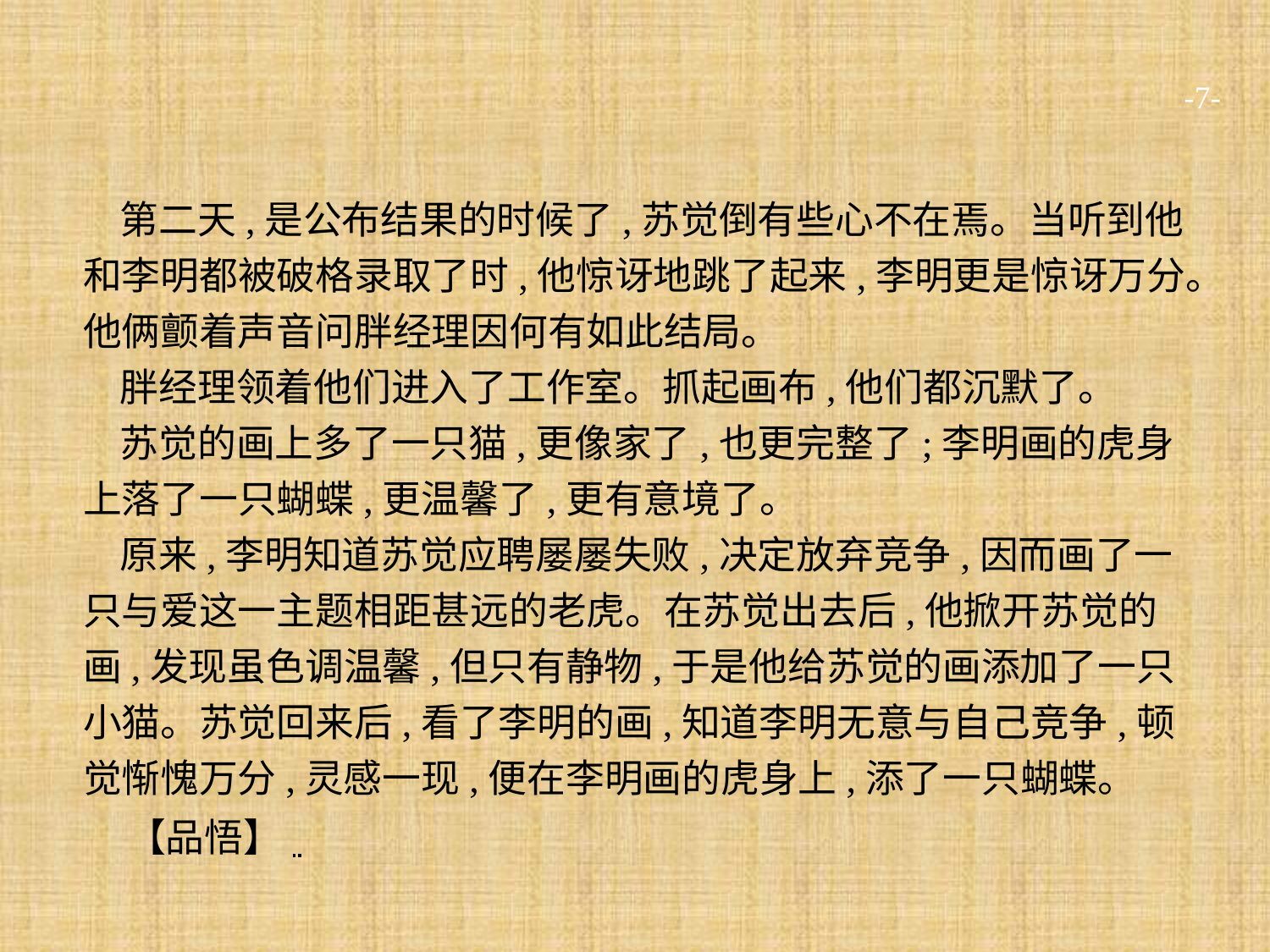

-7-
第二天,是公布结果的时候了,苏觉倒有些心不在焉。当听到他和李明都被破格录取了时,他惊讶地跳了起来,李明更是惊讶万分。他俩颤着声音问胖经理因何有如此结局。
胖经理领着他们进入了工作室。抓起画布,他们都沉默了。
苏觉的画上多了一只猫,更像家了,也更完整了;李明画的虎身上落了一只蝴蝶,更温馨了,更有意境了。
原来,李明知道苏觉应聘屡屡失败,决定放弃竞争,因而画了一只与爱这一主题相距甚远的老虎。在苏觉出去后,他掀开苏觉的画,发现虽色调温馨,但只有静物,于是他给苏觉的画添加了一只小猫。苏觉回来后,看了李明的画,知道李明无意与自己竞争,顿觉惭愧万分,灵感一现,便在李明画的虎身上,添了一只蝴蝶。
    【品悟】